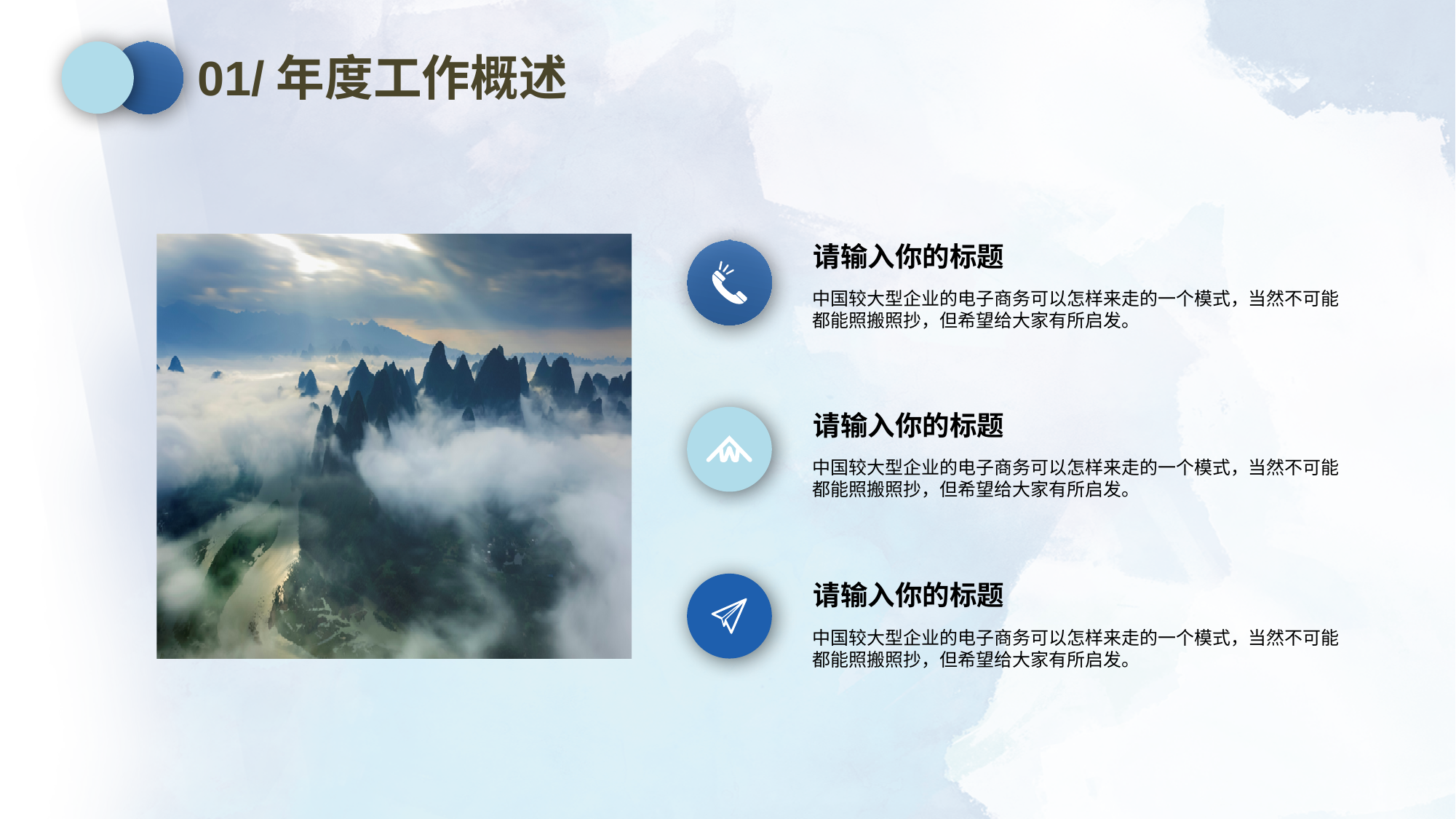

01/年度工作概述
请输入你的标题
中国较大型企业的电子商务可以怎样来走的一个模式，当然不可能都能照搬照抄，但希望给大家有所启发。

请输入你的标题
中国较大型企业的电子商务可以怎样来走的一个模式，当然不可能都能照搬照抄，但希望给大家有所启发。

请输入你的标题
中国较大型企业的电子商务可以怎样来走的一个模式，当然不可能都能照搬照抄，但希望给大家有所启发。